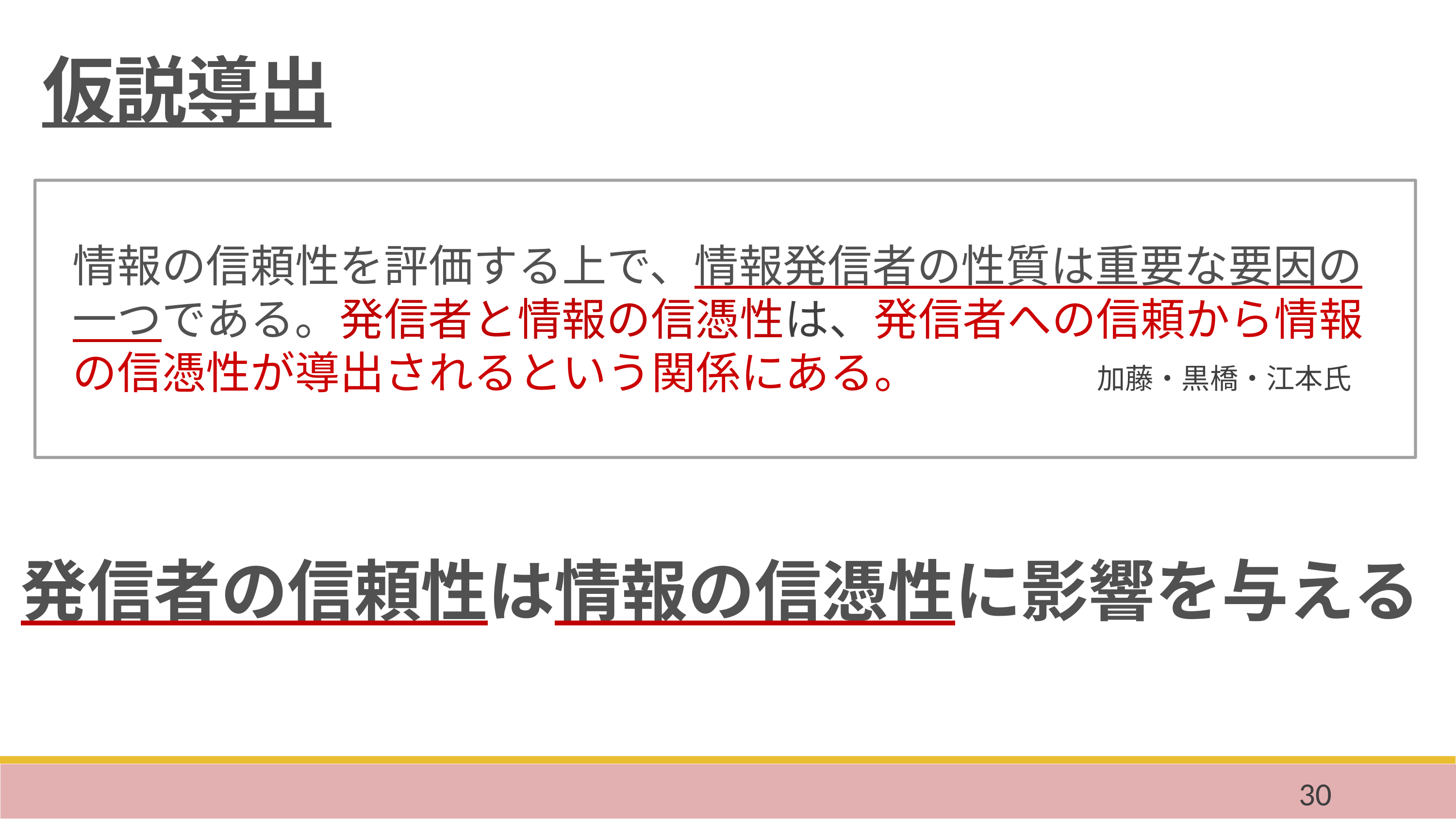

仮説導出

情報の信頼性を評価する上で、情報発信者の性質は重要な要因の一つである。発信者と情報の信憑性は、発信者への信頼から情報の信憑性が導出されるという関係にある。　　　　加藤・黒橋・江本氏
発信者の信頼性は情報の信憑性に影響を与える
30